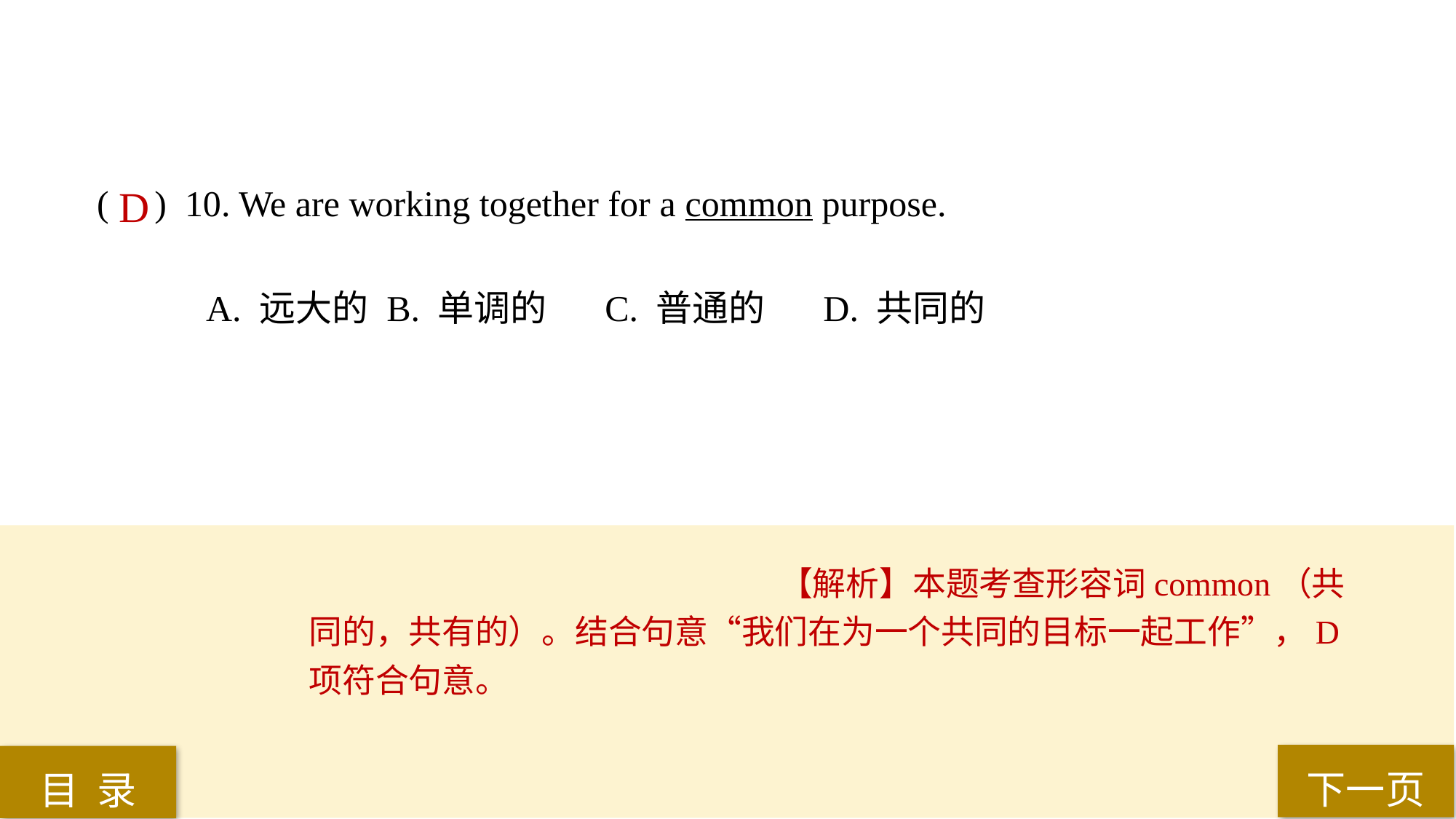

(     )  10. We are working together for a common purpose.

A. 远大的	 B. 单调的	 C. 普通的	 D. 共同的
D
【解析】本题考查形容词common（共同的，共有的）。结合句意“我们在为一个共同的目标一起工作”，D项符合句意。